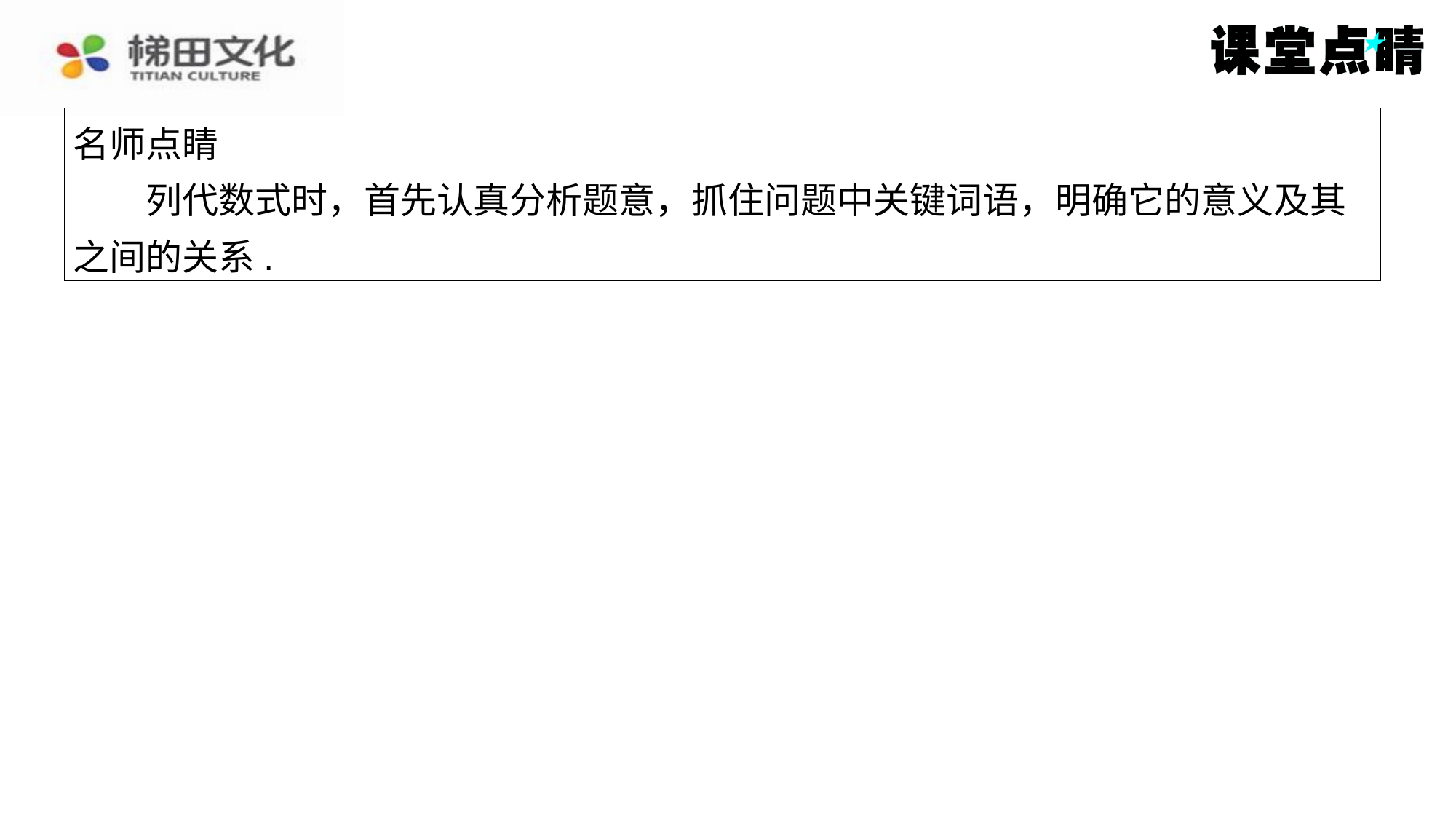

名师点睛
列代数式时，首先认真分析题意，抓住问题中关键词语，明确它的意义及其
之间的关系.